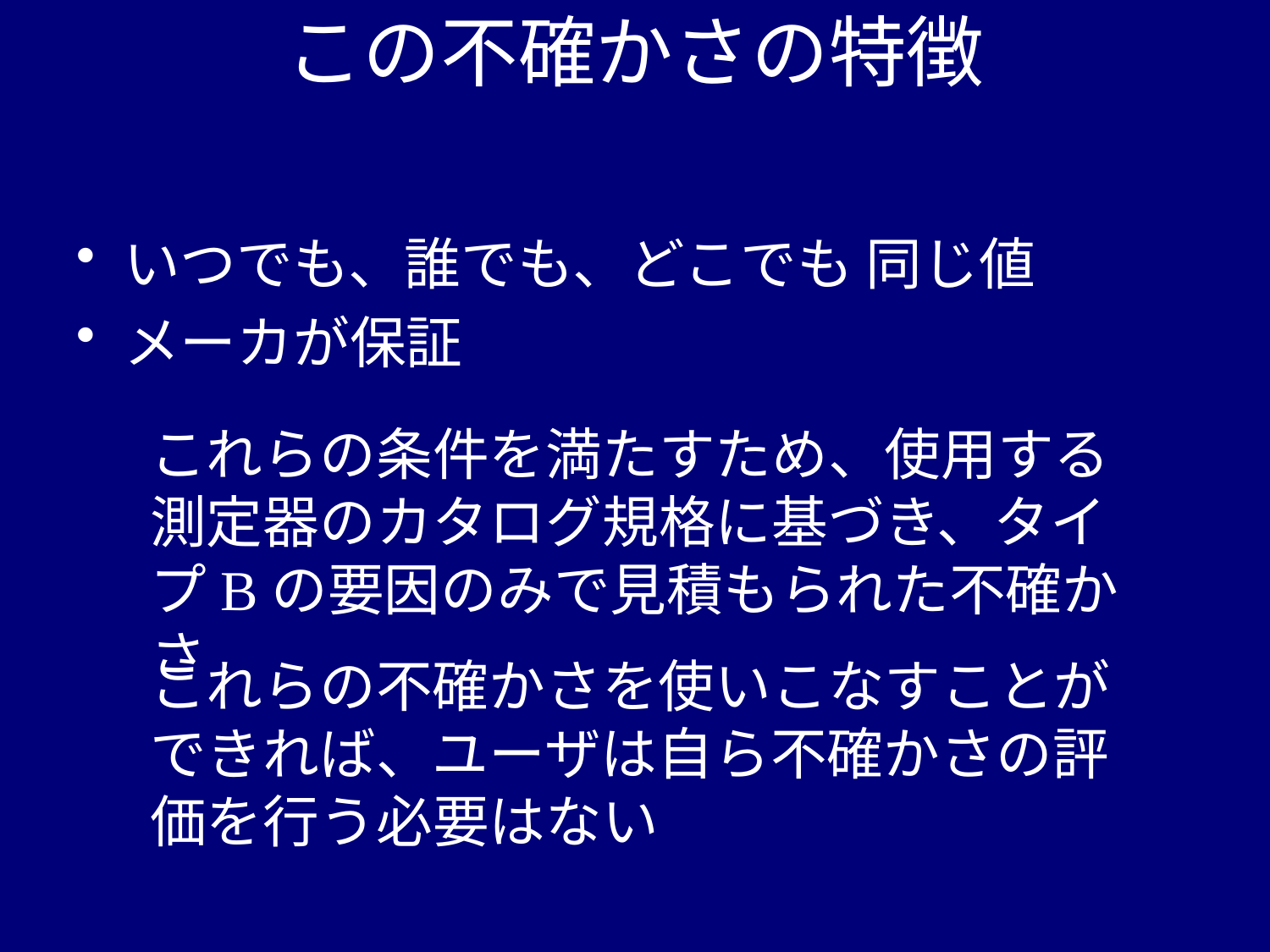

# この不確かさの特徴
いつでも、誰でも、どこでも 同じ値
メーカが保証
これらの条件を満たすため、使用する測定器のカタログ規格に基づき、タイプBの要因のみで見積もられた不確かさ
これらの不確かさを使いこなすことができれば、ユーザは自ら不確かさの評価を行う必要はない